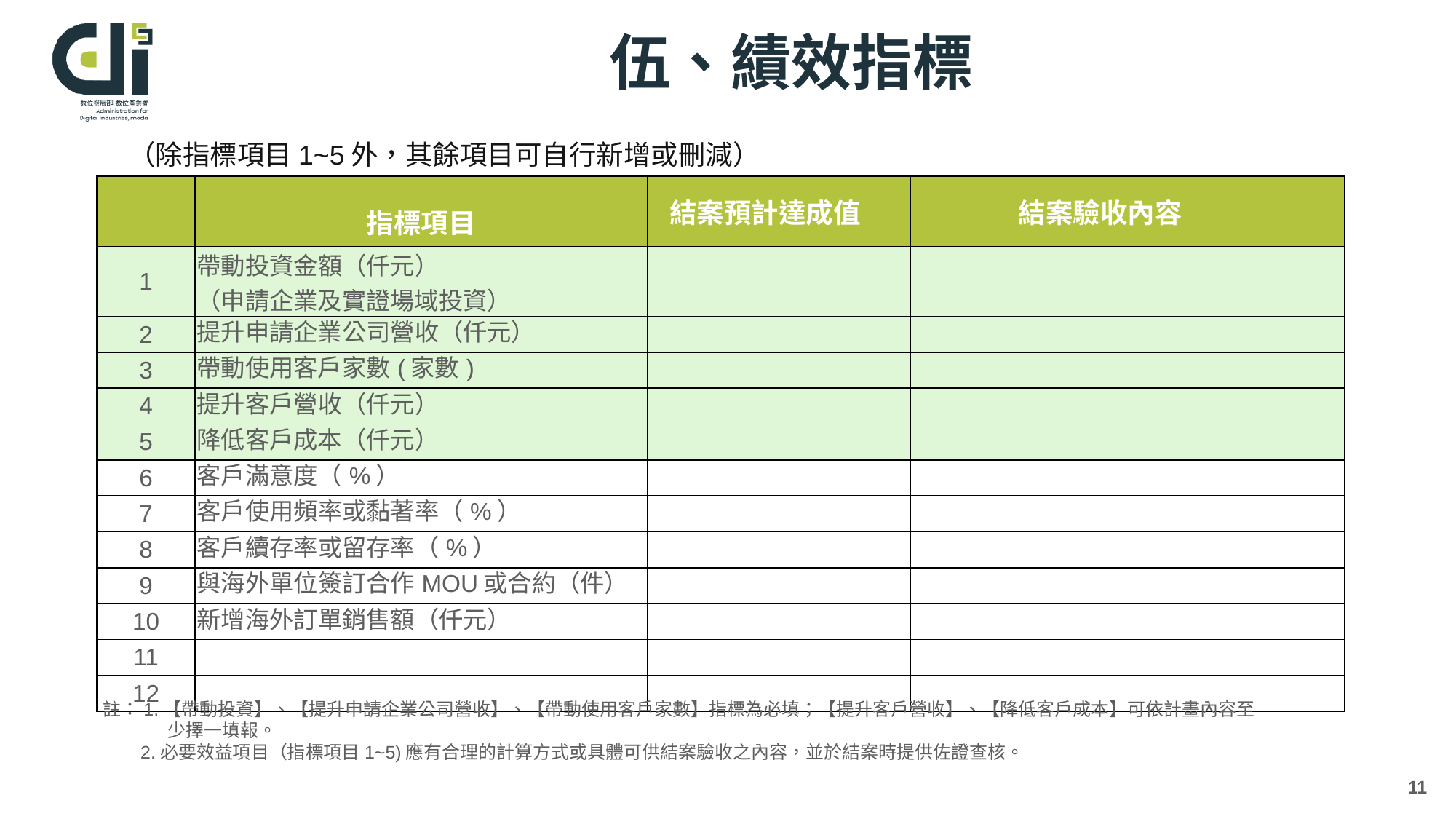

# 伍、績效指標
（除指標項目1~5外，其餘項目可自行新增或刪減）
|  | 指標項目 | 結案預計達成值 | 結案驗收內容 |
| --- | --- | --- | --- |
| 1 | 帶動投資金額（仟元） （申請企業及實證場域投資） |  |  |
| 2 | 提升申請企業公司營收（仟元） |  |  |
| 3 | 帶動使用客戶家數(家數) |  |  |
| 4 | 提升客戶營收（仟元） |  |  |
| 5 | 降低客戶成本（仟元） |  |  |
| 6 | 客戶滿意度（%） |  |  |
| 7 | 客戶使用頻率或黏著率（%） |  |  |
| 8 | 客戶續存率或留存率（%） |  |  |
| 9 | 與海外單位簽訂合作MOU或合約（件） |  |  |
| 10 | 新增海外訂單銷售額（仟元） |  |  |
| 11 |  |  |  |
| 12 |  |  |  |
註：1.【帶動投資】、【提升申請企業公司營收】、【帶動使用客戶家數】指標為必填；【提升客戶營收】、【降低客戶成本】可依計畫內容至少擇一填報。
 2.必要效益項目（指標項目1~5)應有合理的計算方式或具體可供結案驗收之內容，並於結案時提供佐證查核。
11